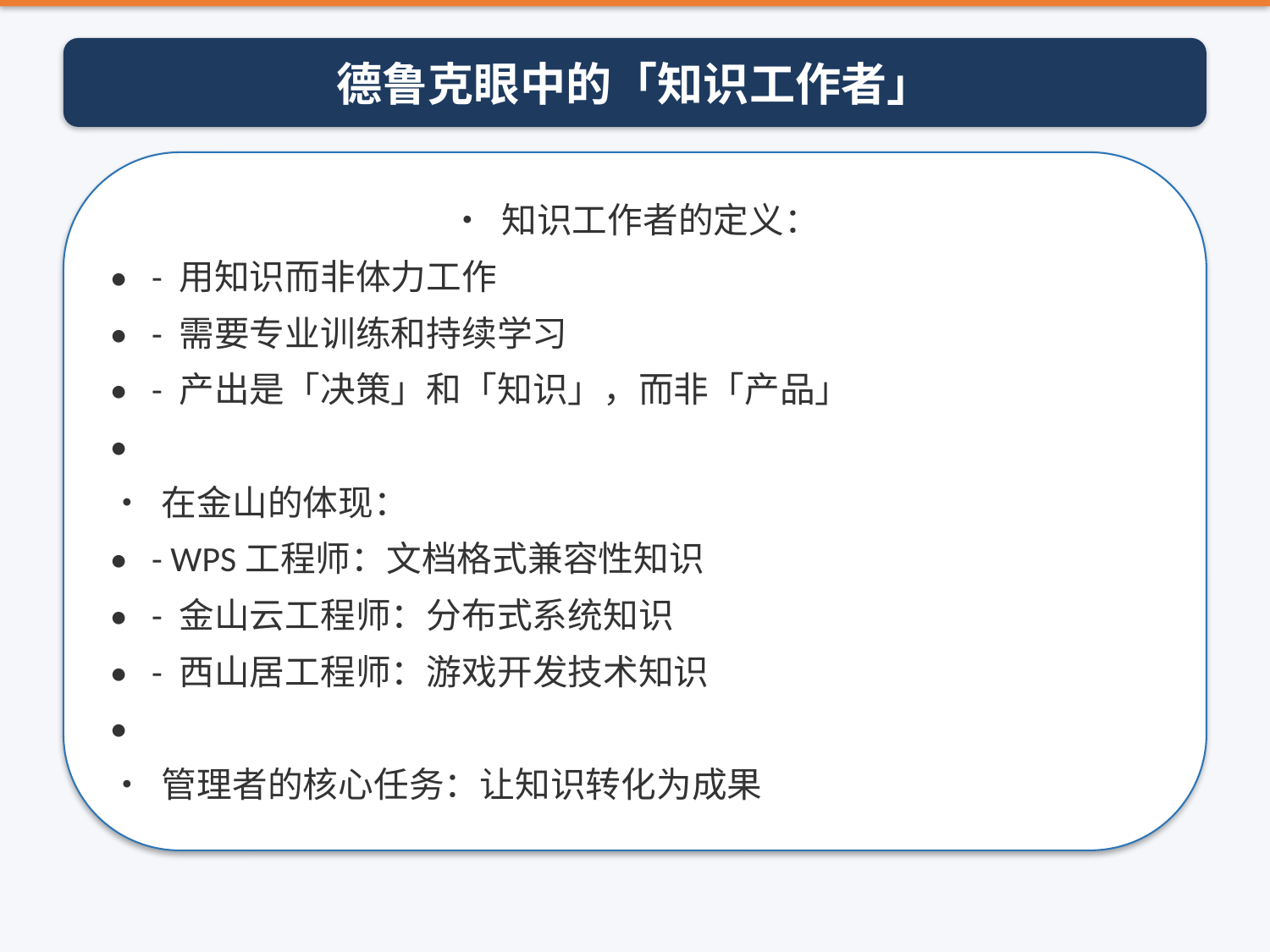

德鲁克眼中的「知识工作者」
• 知识工作者的定义：
•   - 用知识而非体力工作
•   - 需要专业训练和持续学习
•   - 产出是「决策」和「知识」，而非「产品」
•
• 在金山的体现：
•   - WPS工程师：文档格式兼容性知识
•   - 金山云工程师：分布式系统知识
•   - 西山居工程师：游戏开发技术知识
•
• 管理者的核心任务：让知识转化为成果